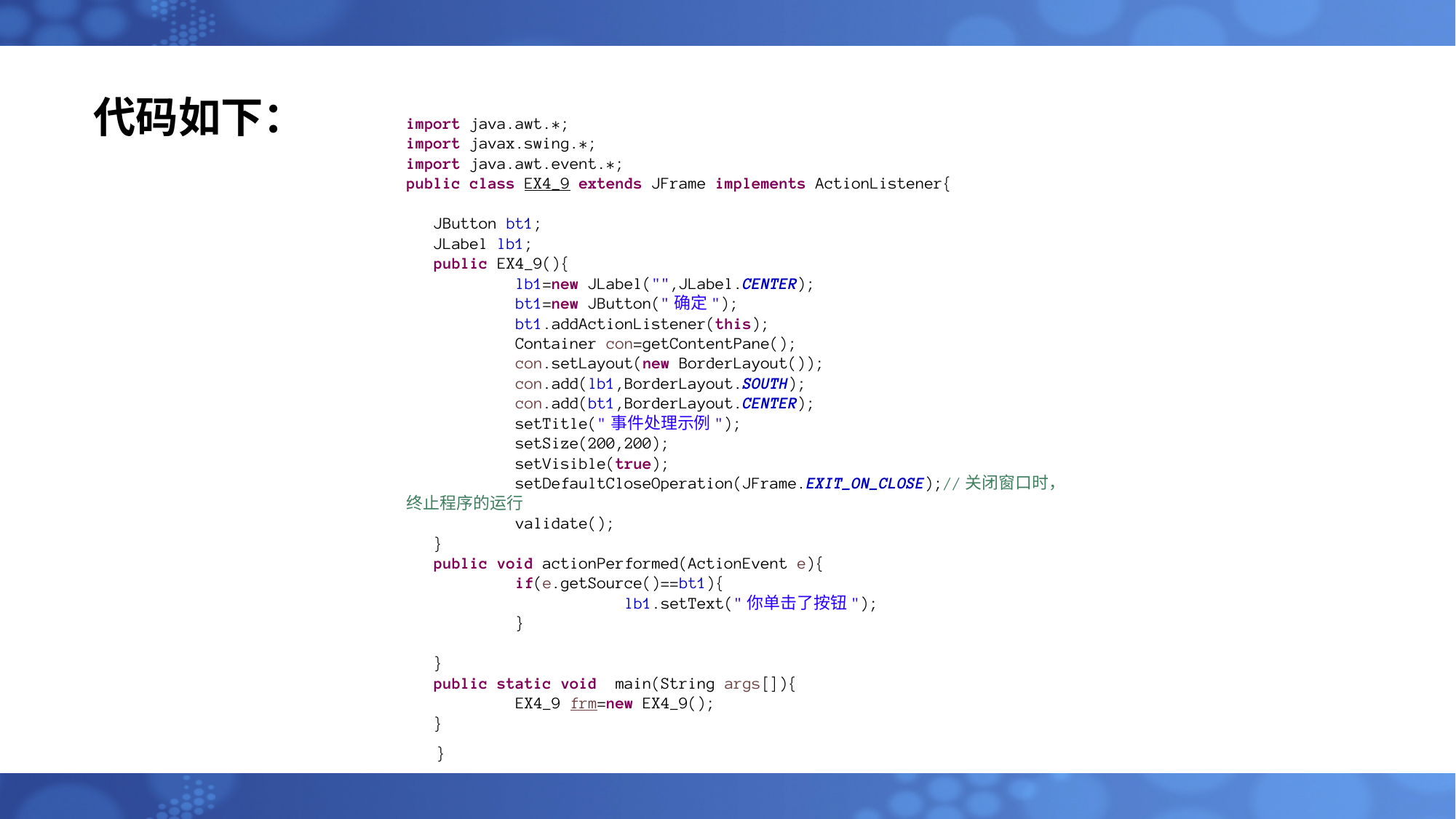

# 代码如下：
import java.awt.*;
import javax.swing.*;
import java.awt.event.*;
public class EX4_9 extends JFrame implements ActionListener{

   JButton bt1;
   JLabel lb1;
   public EX4_9(){
   	lb1=new JLabel("",JLabel.CENTER);
   	bt1=new JButton("确定");
   	bt1.addActionListener(this);
   	Container con=getContentPane();
   	con.setLayout(new BorderLayout());
   	con.add(lb1,BorderLayout.SOUTH);
   	con.add(bt1,BorderLayout.CENTER);
   	setTitle("事件处理示例");
   	setSize(200,200);
   	setVisible(true);
   	setDefaultCloseOperation(JFrame.EXIT_ON_CLOSE);//关闭窗口时，终止程序的运行
   	validate();
   }
   public void actionPerformed(ActionEvent e){
   	if(e.getSource()==bt1){
   		lb1.setText("你单击了按钮");
   	}

   }
   public static void  main(String args[]){
   	EX4_9 frm=new EX4_9();
   }
}